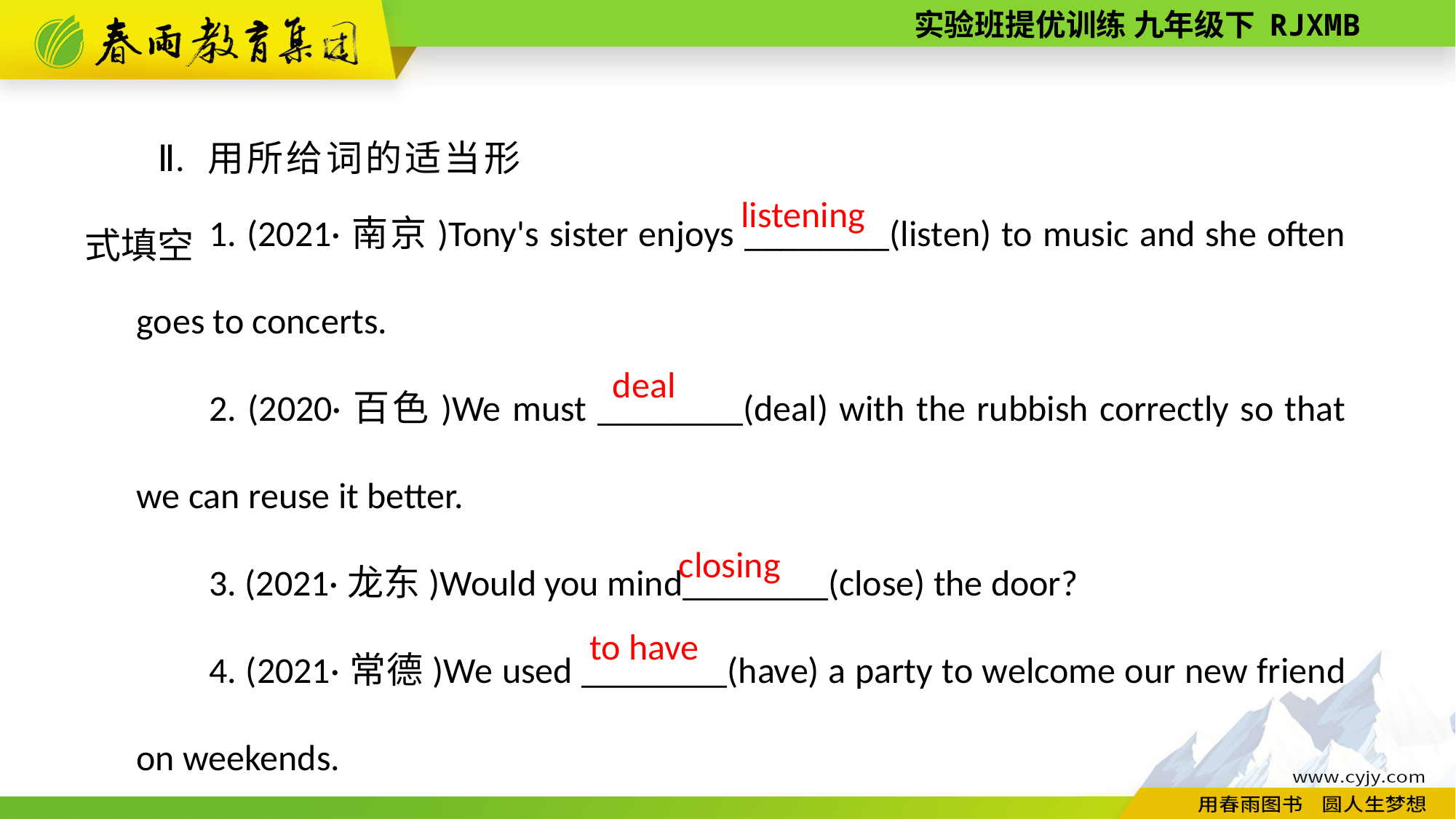

Ⅱ. 用所给词的适当形式填空
1. (2021·南京)Tony's sister enjoys ________(listen) to music and she often goes to concerts.
2. (2020·百色)We must ________(deal) with the rubbish correctly so that we can reuse it better.
3. (2021·龙东)Would you mind________(close) the door?
4. (2021·常德)We used ________(have) a party to welcome our new friend on weekends.
listening
deal
closing
to have